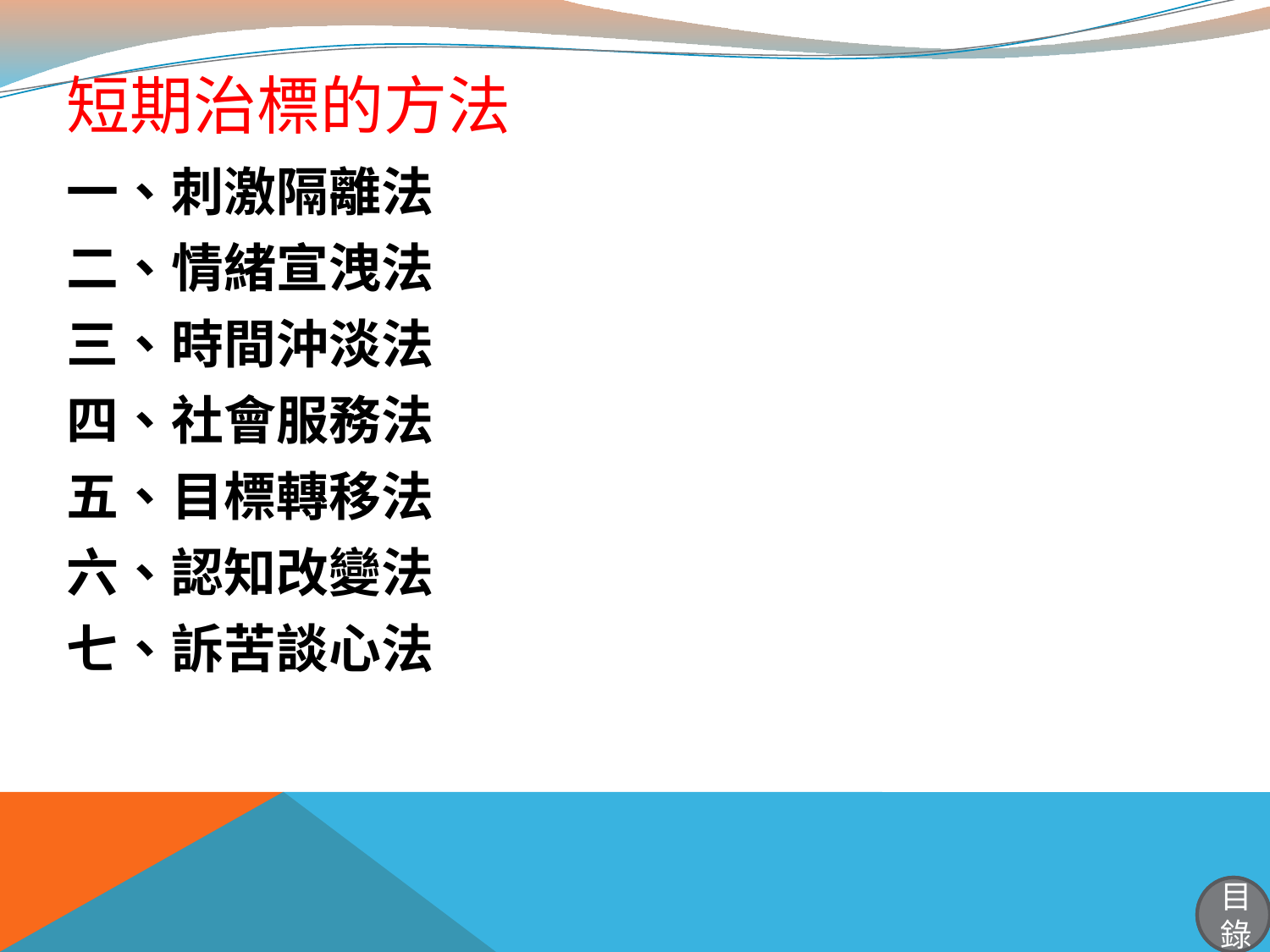

# 短期治標的方法
一、刺激隔離法
二、情緒宣洩法
三、時間沖淡法
四、社會服務法
五、目標轉移法
六、認知改變法
七、訴苦談心法